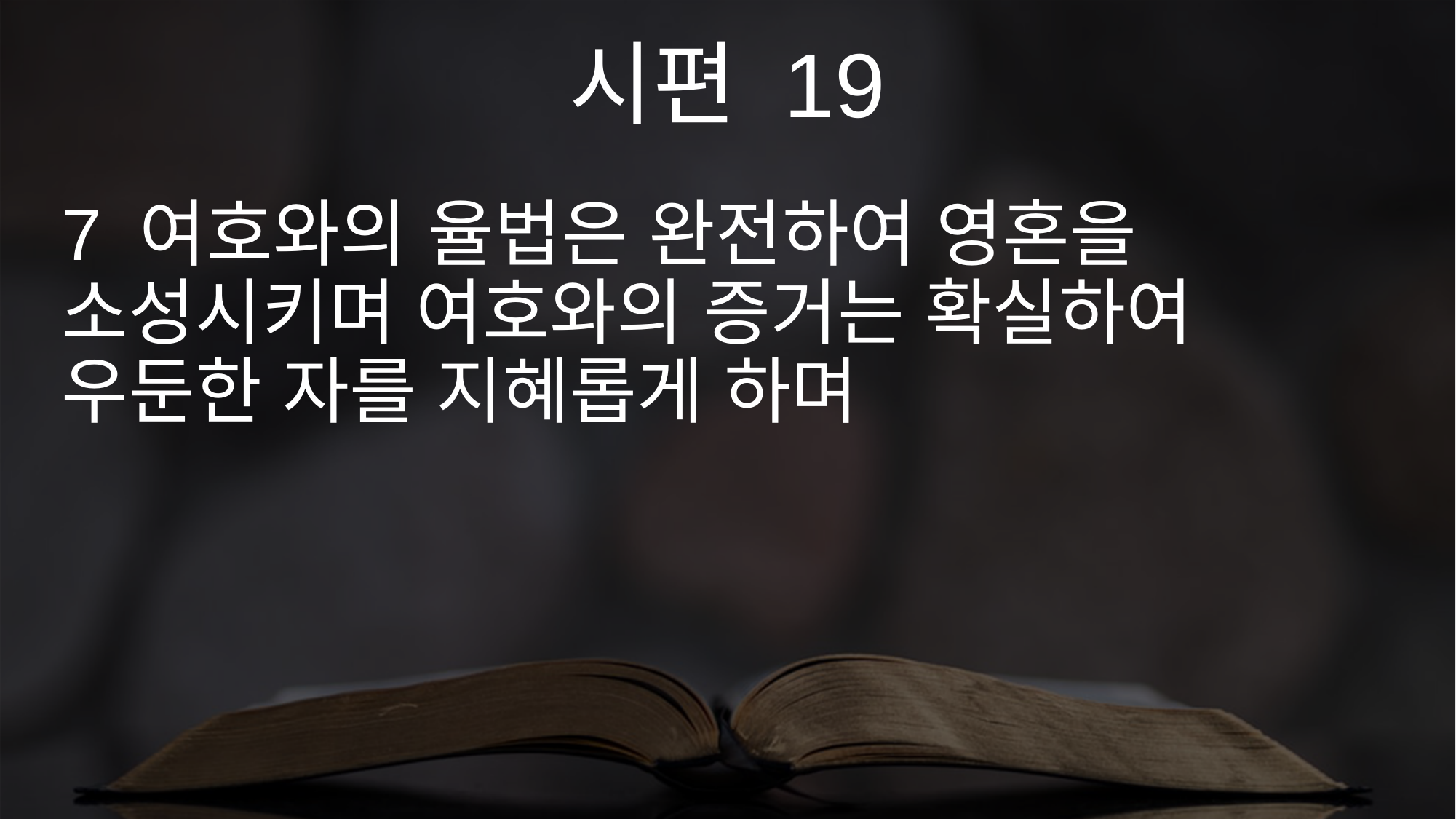

시편 19
7 여호와의 율법은 완전하여 영혼을 소성시키며 여호와의 증거는 확실하여 우둔한 자를 지혜롭게 하며